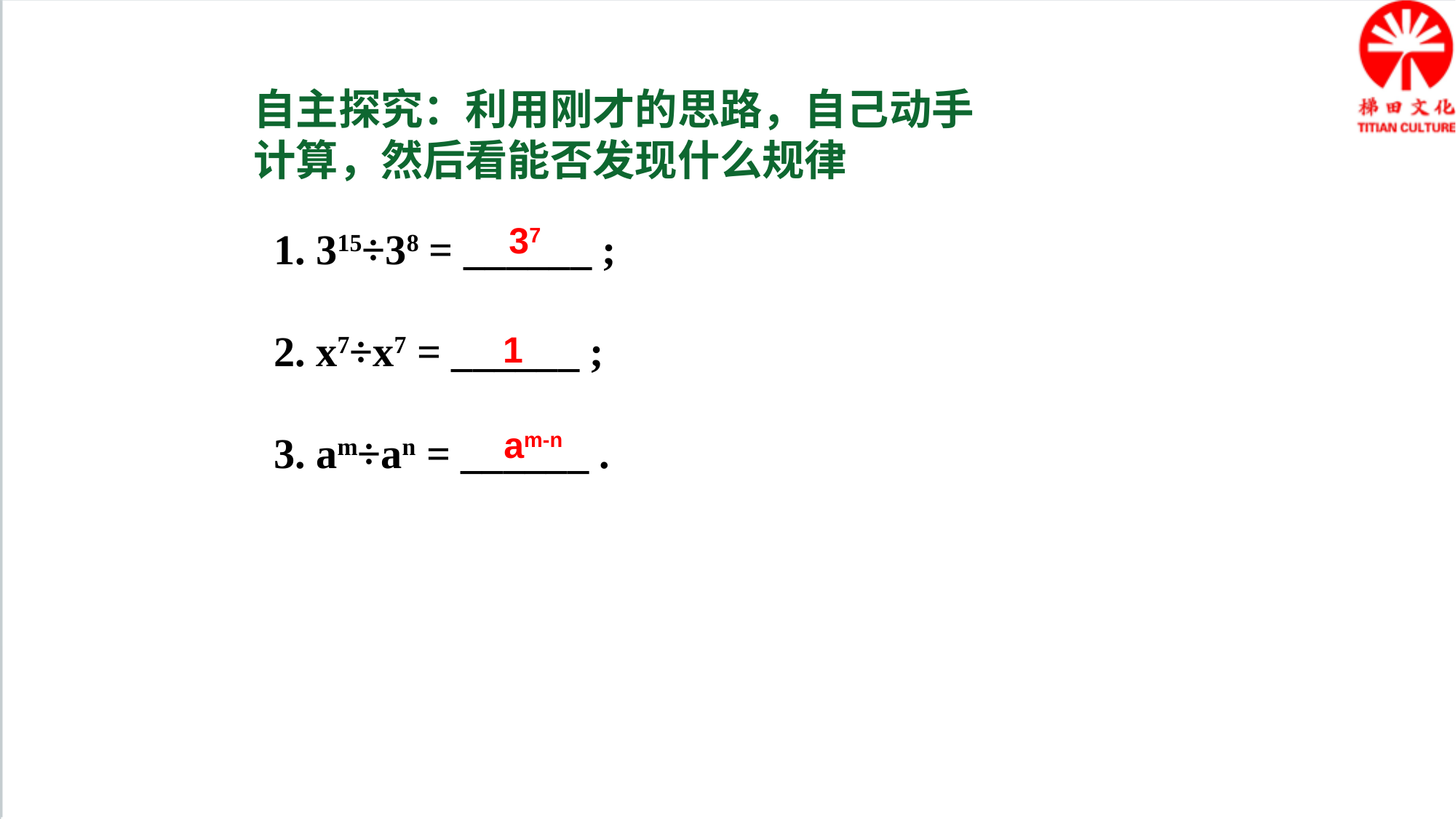

自主探究：利用刚才的思路，自己动手计算，然后看能否发现什么规律
37
1. 315÷38 = ______ ;

2. x7÷x7 = ______ ;

3. am÷an = ______ .

1
am-n